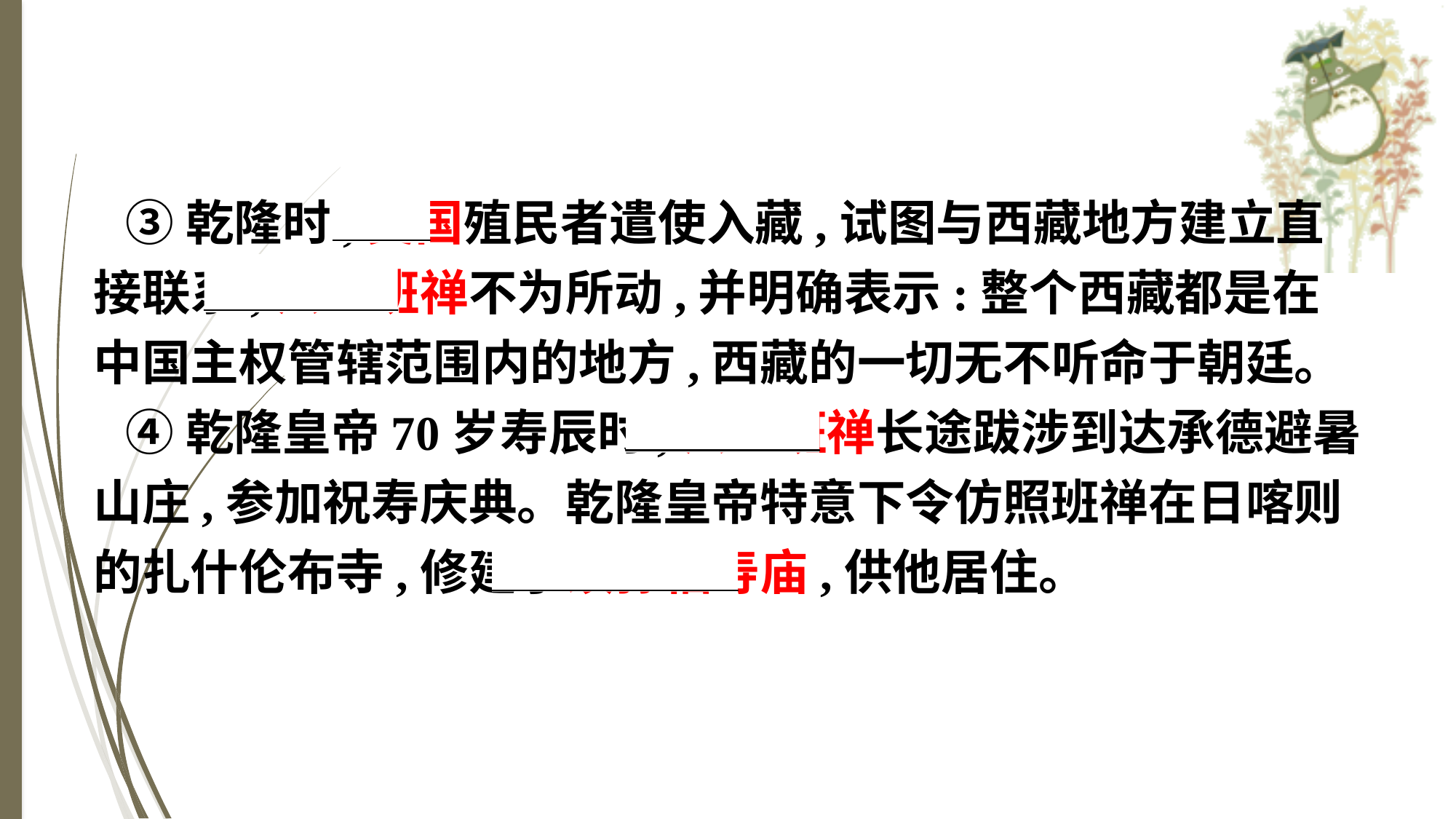

③乾隆时,英国殖民者遣使入藏,试图与西藏地方建立直接联系,六世班禅不为所动,并明确表示:整个西藏都是在中国主权管辖范围内的地方,西藏的一切无不听命于朝廷。
④乾隆皇帝70岁寿辰时,六世班禅长途跋涉到达承德避暑山庄,参加祝寿庆典。乾隆皇帝特意下令仿照班禅在日喀则的扎什伦布寺,修建了须弥福寿庙,供他居住。